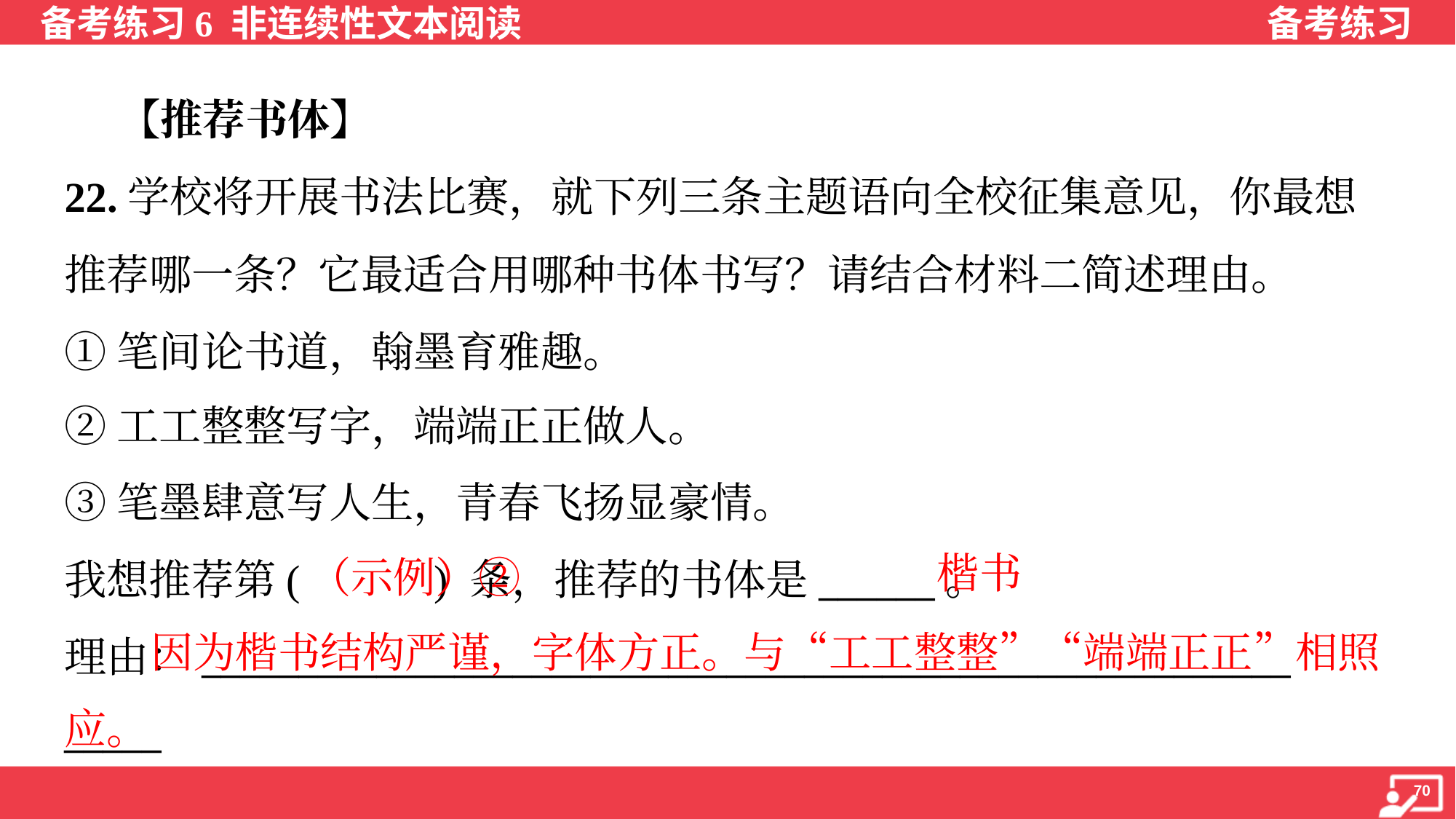

【推荐书体】
22.学校将开展书法比赛，就下列三条主题语向全校征集意见，你最想
推荐哪一条？它最适合用哪种书体书写？请结合材料二简述理由。
①笔间论书道，翰墨育雅趣。
②工工整整写字，端端正正做人。
③笔墨肆意写人生，青春飞扬显豪情。
我想推荐第(            ) 条，推荐的书体是______。
理由：________________________________________________________
_____
楷书
（示例）②
       因为楷书结构严谨，字体方正。与“工工整整”“端端正正”相照应。